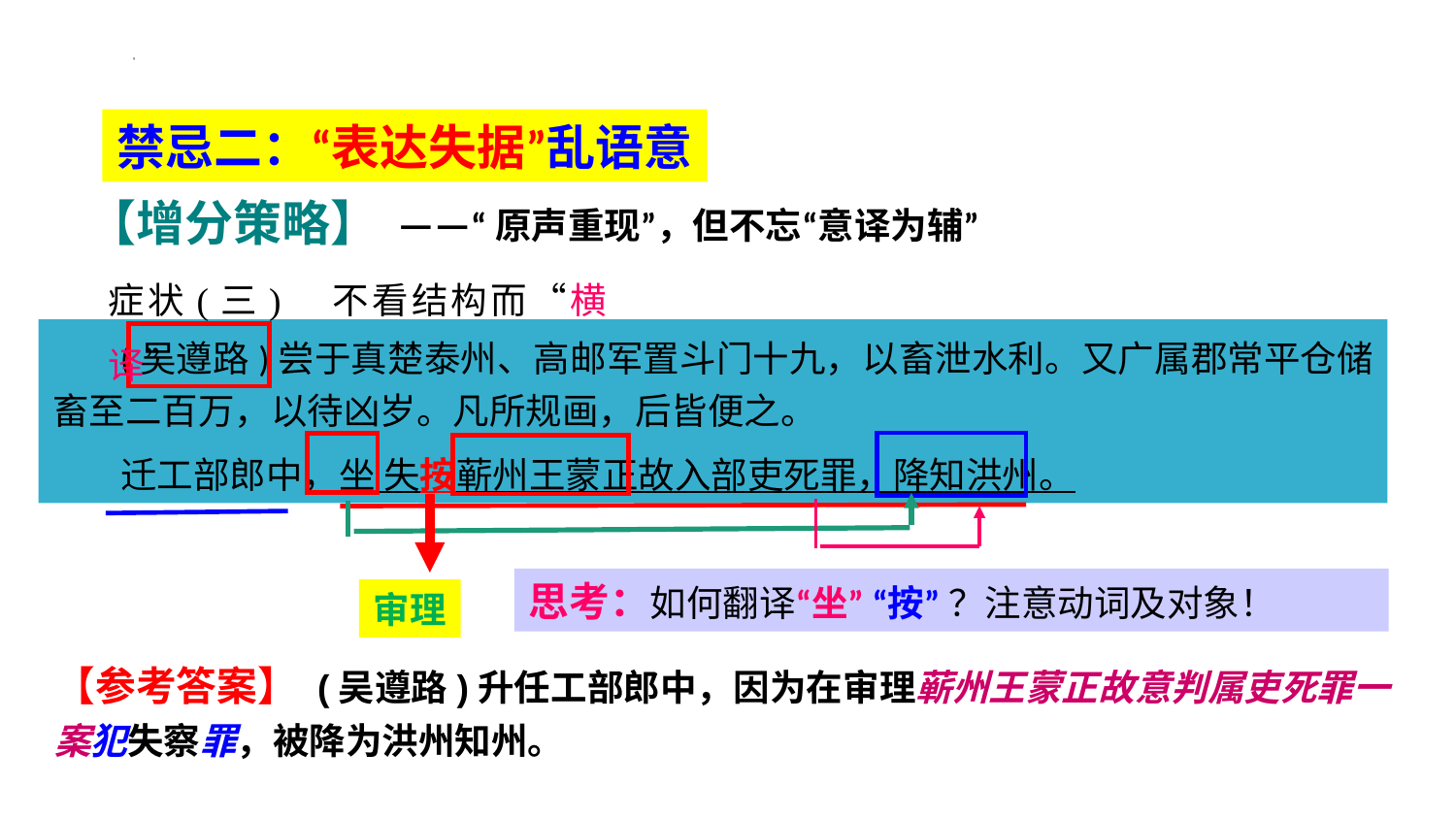

禁忌二：“表达失据”乱语意
【增分策略】
——“原声重现”，但不忘“意译为辅”
症状(三)　不看结构而“横译”
   (吴遵路)尝于真楚泰州、高邮军置斗门十九，以畜泄水利。又广属郡常平仓储畜至二百万，以待凶岁。凡所规画，后皆便之。
  迁工部郎中，坐 失按蕲州王蒙正故入部吏死罪，降知洪州。

思考：如何翻译“坐” “按” ？注意动词及对象！
审理
【参考答案】 (吴遵路)升任工部郎中，因为在审理蕲州王蒙正故意判属吏死罪一案犯失察罪，被降为洪州知州。